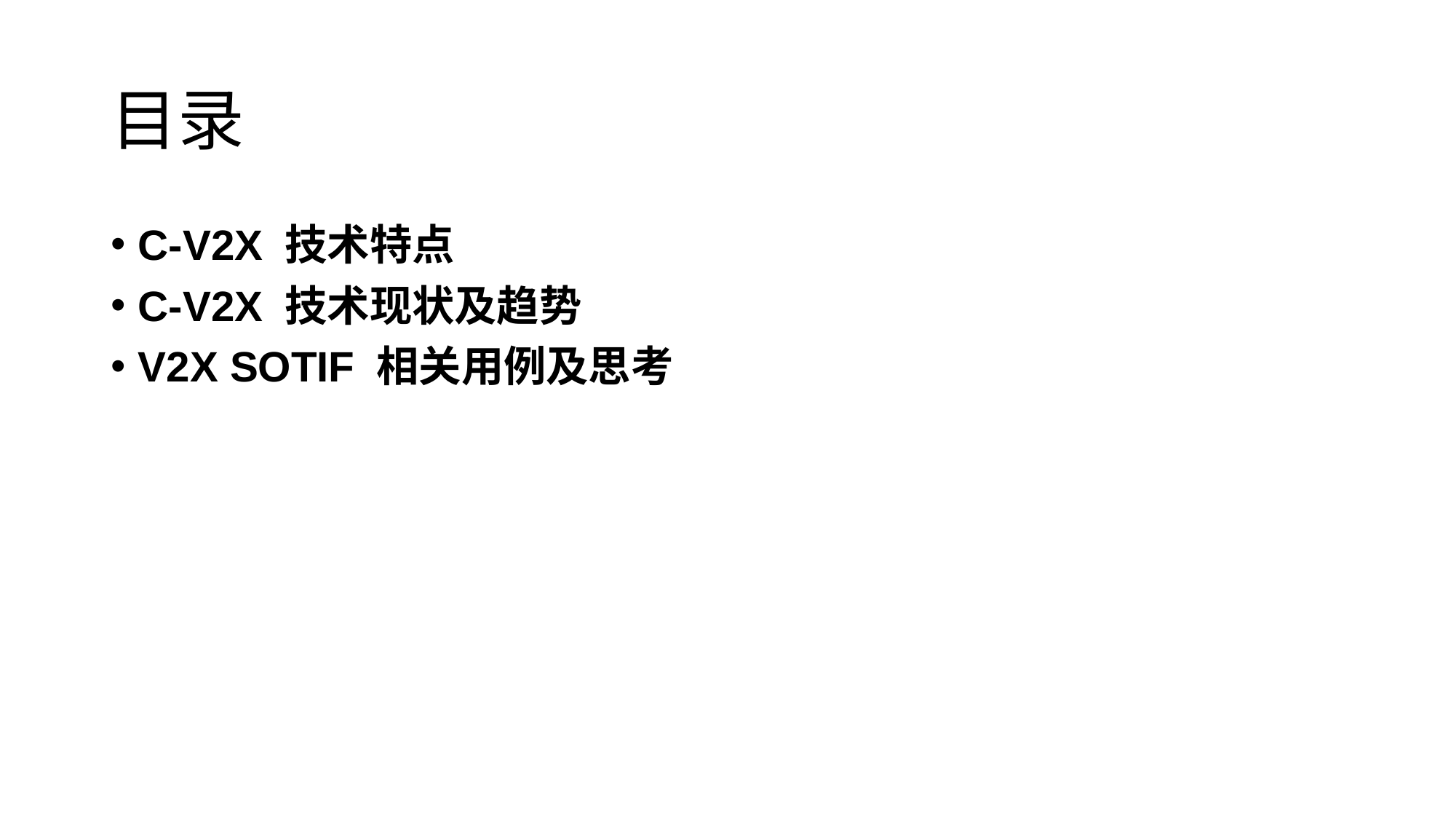

# 目录
C-V2X 技术特点
C-V2X 技术现状及趋势
V2X SOTIF 相关用例及思考